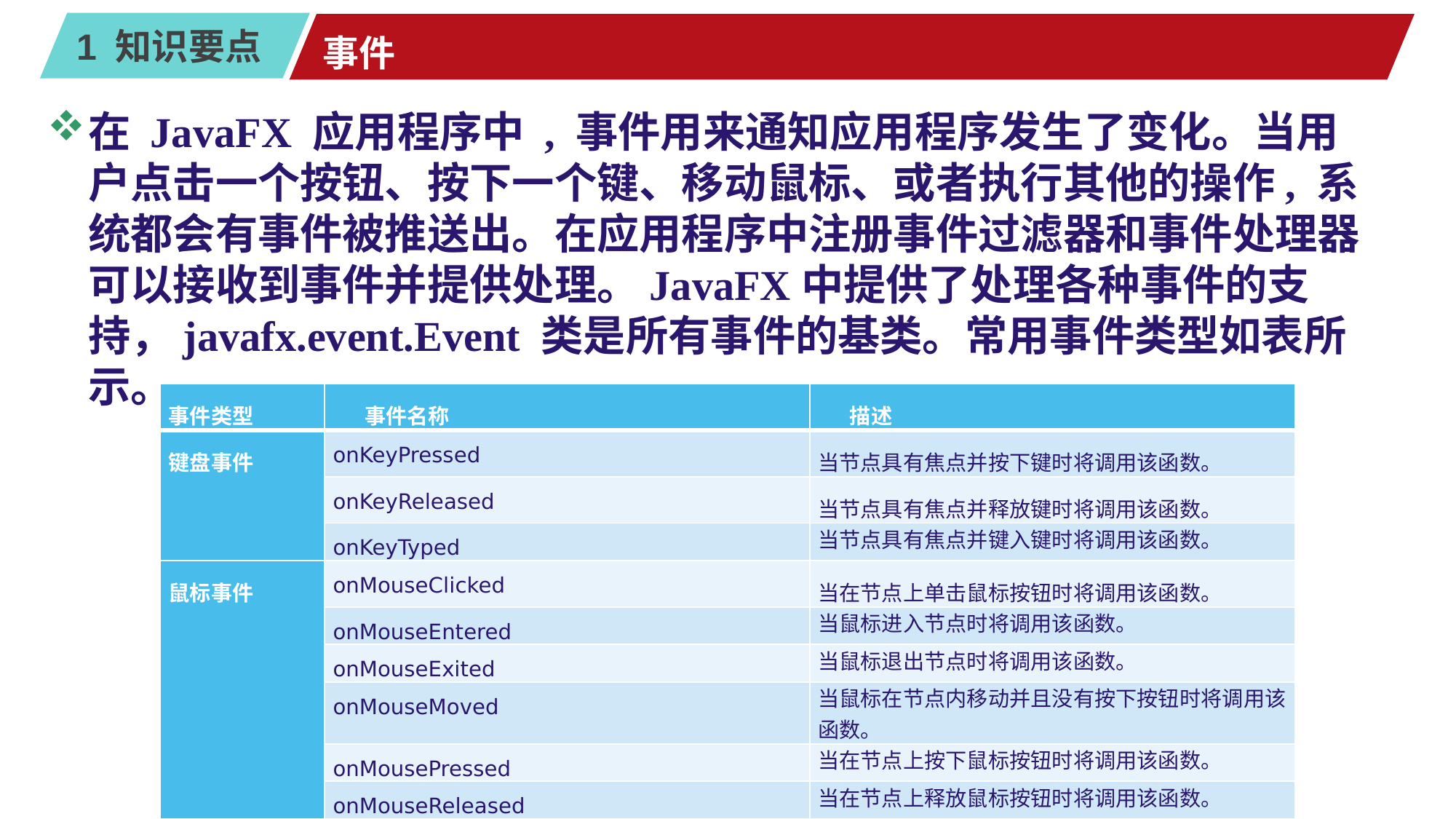

# 事件
在 JavaFX 应用程序中 , 事件用来通知应用程序发生了变化。当用户点击一个按钮、按下一个键、移动鼠标、或者执行其他的操作, 系统都会有事件被推送出。在应用程序中注册事件过滤器和事件处理器可以接收到事件并提供处理。JavaFX中提供了处理各种事件的支持，javafx.event.Event 类是所有事件的基类。常用事件类型如表所示。
| 事件类型 | 事件名称 | 描述 |
| --- | --- | --- |
| 键盘事件 | onKeyPressed | 当节点具有焦点并按下键时将调用该函数。 |
|  | onKeyReleased | 当节点具有焦点并释放键时将调用该函数。 |
|  | onKeyTyped | 当节点具有焦点并键入键时将调用该函数。 |
| 鼠标事件 | onMouseClicked | 当在节点上单击鼠标按钮时将调用该函数。 |
|  | onMouseEntered | 当鼠标进入节点时将调用该函数。 |
|  | onMouseExited | 当鼠标退出节点时将调用该函数。 |
|  | onMouseMoved | 当鼠标在节点内移动并且没有按下按钮时将调用该函数。 |
|  | onMousePressed | 当在节点上按下鼠标按钮时将调用该函数。 |
|  | onMouseReleased | 当在节点上释放鼠标按钮时将调用该函数。 |